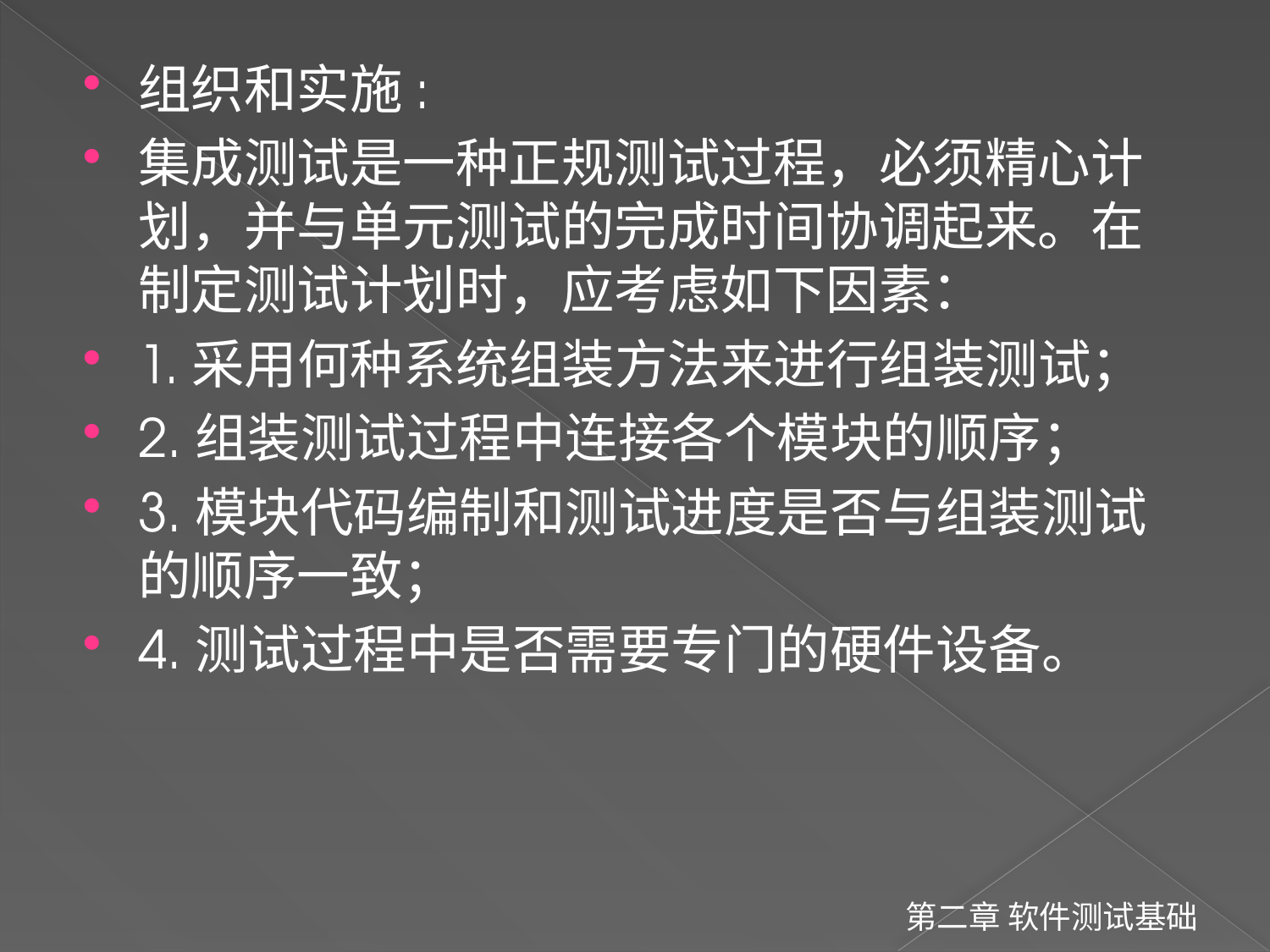

组织和实施:
集成测试是一种正规测试过程，必须精心计划，并与单元测试的完成时间协调起来。在制定测试计划时，应考虑如下因素：
1.采用何种系统组装方法来进行组装测试；
2.组装测试过程中连接各个模块的顺序；
3.模块代码编制和测试进度是否与组装测试的顺序一致；
4.测试过程中是否需要专门的硬件设备。